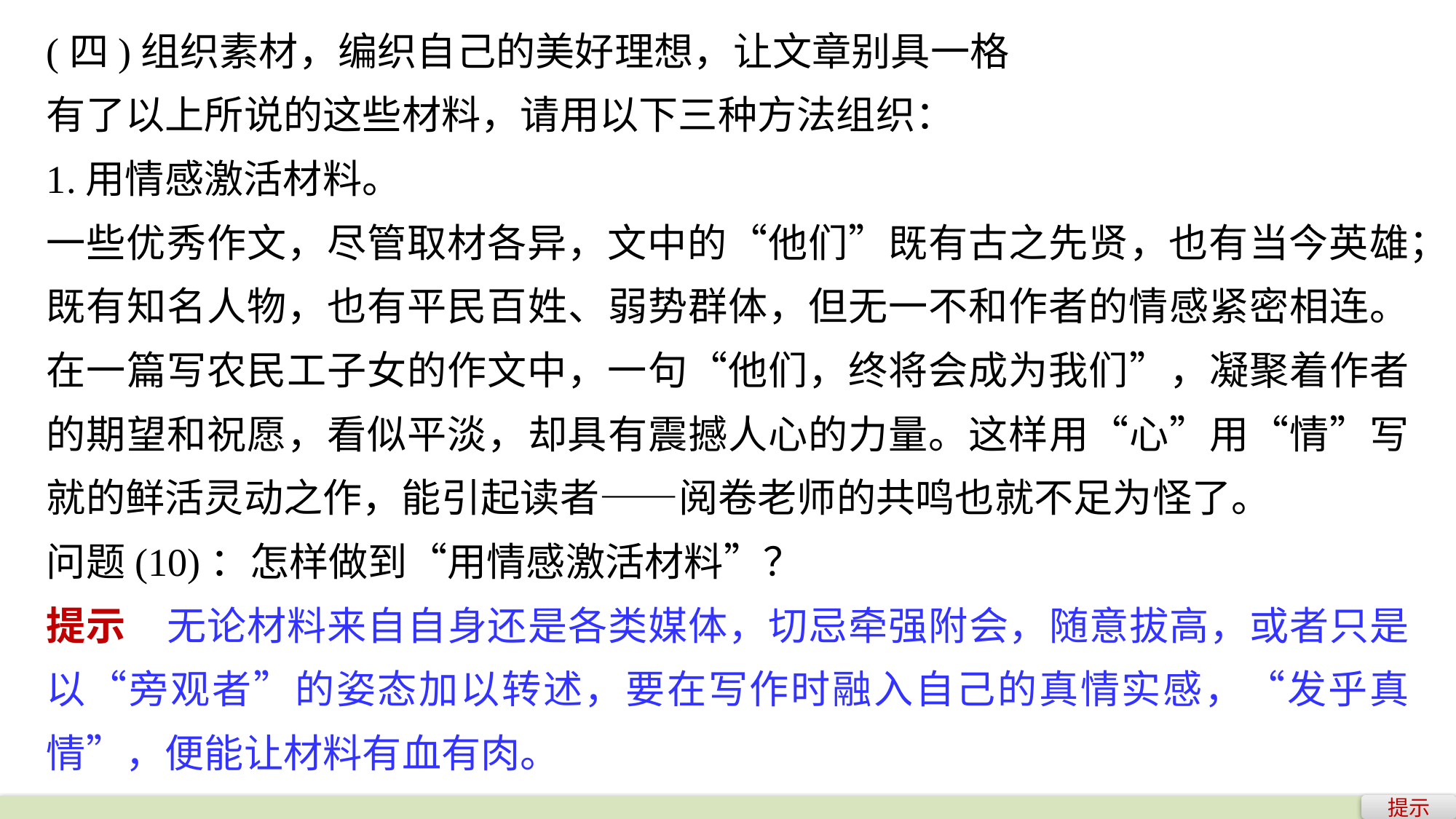

(四)组织素材，编织自己的美好理想，让文章别具一格
有了以上所说的这些材料，请用以下三种方法组织：
1.用情感激活材料。
一些优秀作文，尽管取材各异，文中的“他们”既有古之先贤，也有当今英雄；既有知名人物，也有平民百姓、弱势群体，但无一不和作者的情感紧密相连。在一篇写农民工子女的作文中，一句“他们，终将会成为我们”，凝聚着作者的期望和祝愿，看似平淡，却具有震撼人心的力量。这样用“心”用“情”写就的鲜活灵动之作，能引起读者——阅卷老师的共鸣也就不足为怪了。
问题(10)：怎样做到“用情感激活材料”？
提示　无论材料来自自身还是各类媒体，切忌牵强附会，随意拔高，或者只是以“旁观者”的姿态加以转述，要在写作时融入自己的真情实感，“发乎真情”，便能让材料有血有肉。
提示